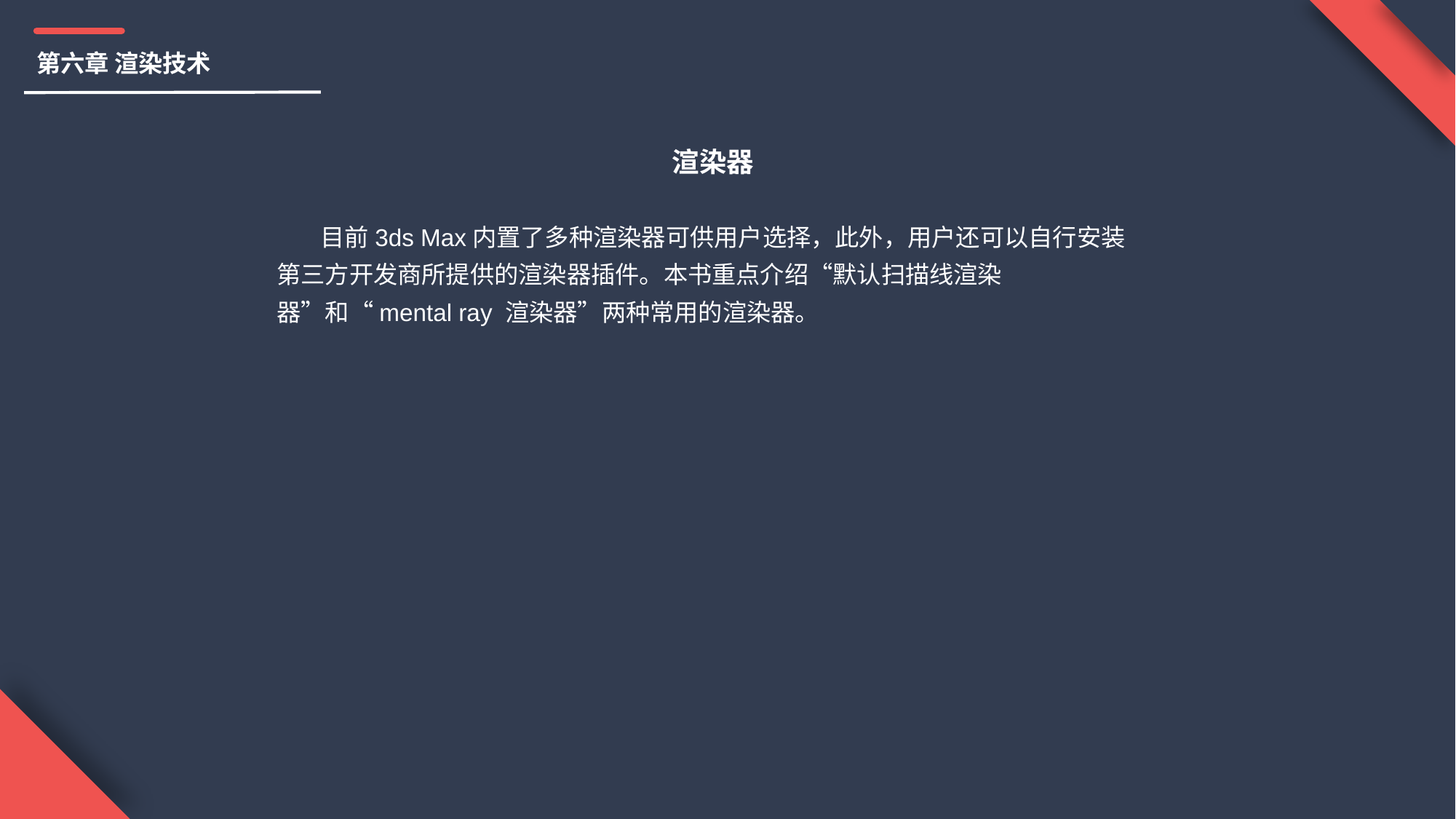

第六章 渲染技术
渲染器
       目前3ds Max内置了多种渲染器可供用户选择，此外，用户还可以自行安装第三方开发商所提供的渲染器插件。本书重点介绍“默认扫描线渲染器”和“mental ray 渲染器”两种常用的渲染器。